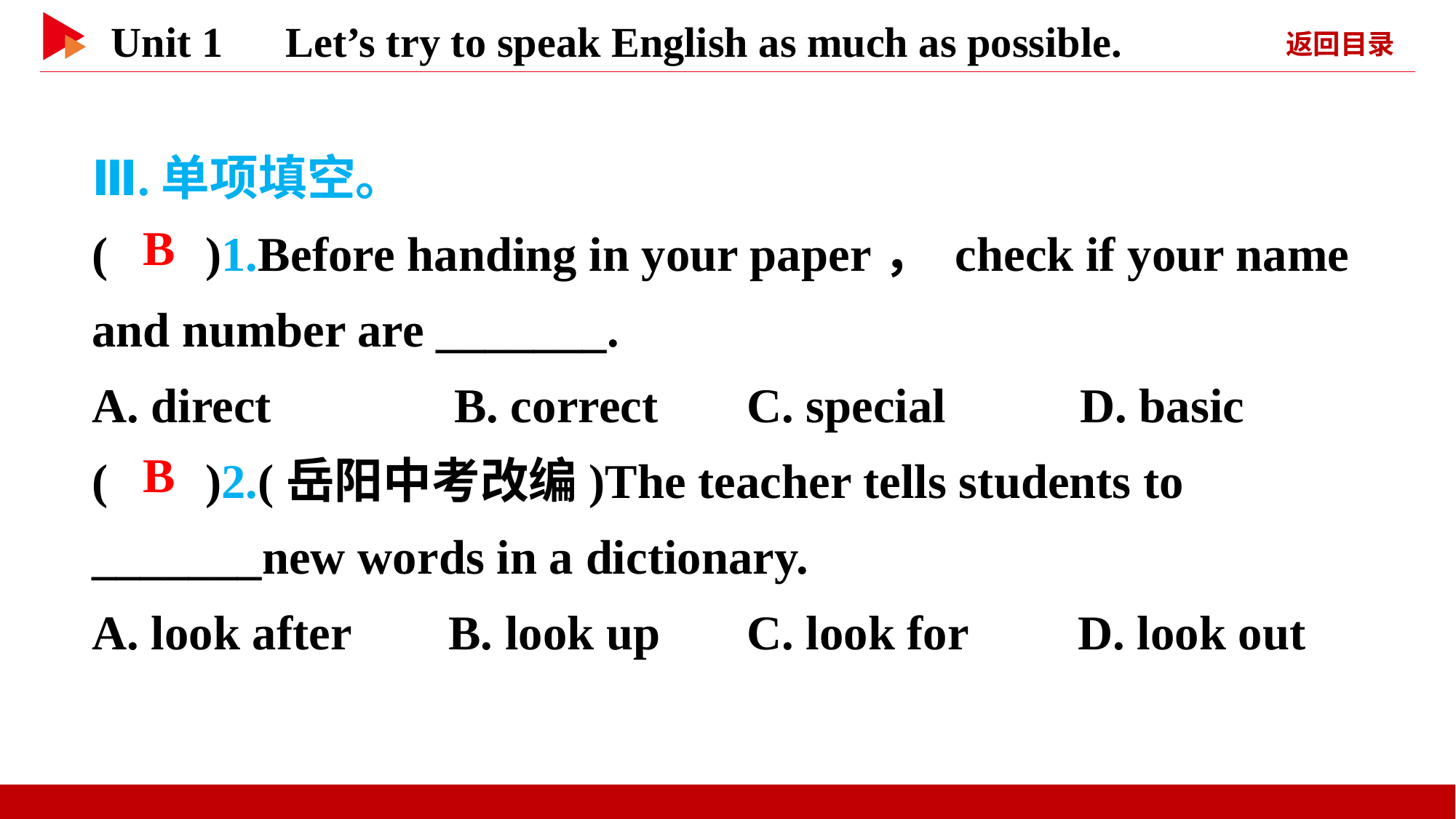

Ⅲ.单项填空。
(        )1.Before handing in your paper， check if your name and number are _______.
A. direct               B. correct	C. special           D. basic
(        )2.(岳阳中考改编)The teacher tells students to _______new words in a dictionary.
A. look after        B. look up	C. look for         D. look out
   B
   B